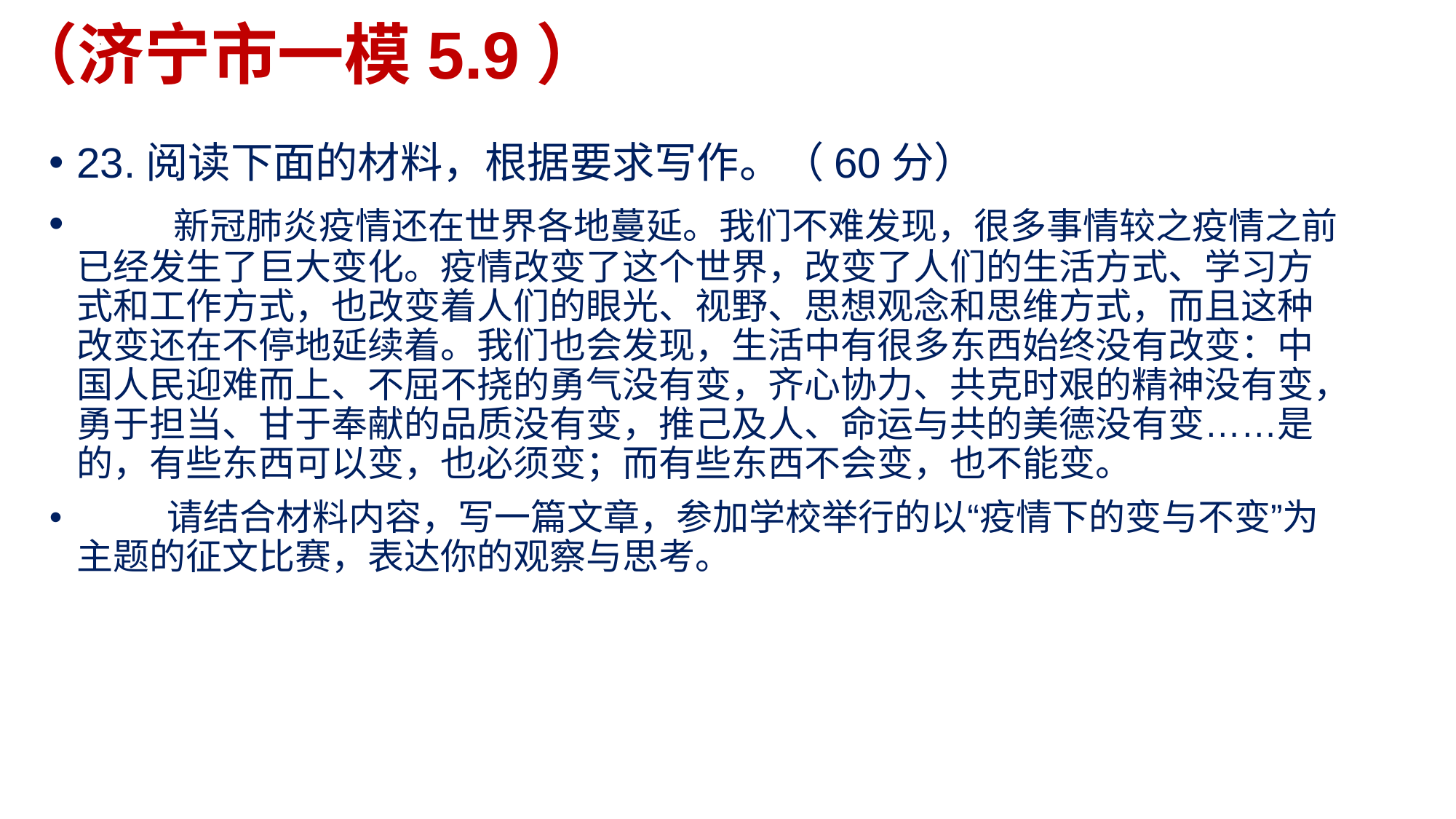

# （济宁市一模5.9）
23.阅读下面的材料，根据要求写作。（60分）
        新冠肺炎疫情还在世界各地蔓延。我们不难发现，很多事情较之疫情之前已经发生了巨大变化。疫情改变了这个世界，改变了人们的生活方式、学习方式和工作方式，也改变着人们的眼光、视野、思想观念和思维方式，而且这种改变还在不停地延续着。我们也会发现，生活中有很多东西始终没有改变：中国人民迎难而上、不屈不挠的勇气没有变，齐心协力、共克时艰的精神没有变，勇于担当、甘于奉献的品质没有变，推己及人、命运与共的美德没有变……是的，有些东西可以变，也必须变；而有些东西不会变，也不能变。
        请结合材料内容，写一篇文章，参加学校举行的以“疫情下的变与不变”为主题的征文比赛，表达你的观察与思考。